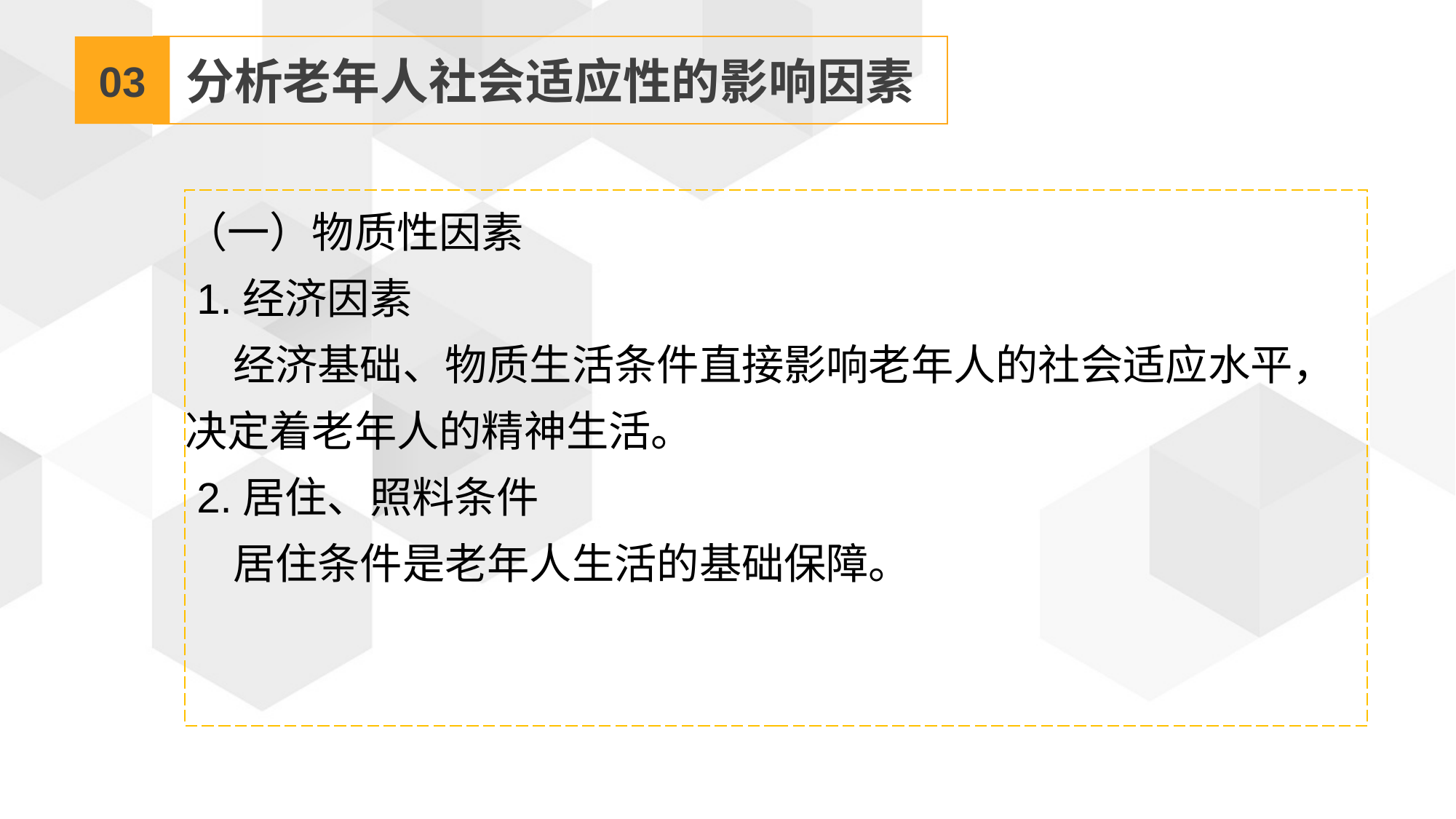

03
分析老年人社会适应性的影响因素
（一）物质性因素
 1.经济因素
    经济基础、物质生活条件直接影响老年人的社会适应水平，决定着老年人的精神生活。
 2.居住、照料条件
    居住条件是老年人生活的基础保障。